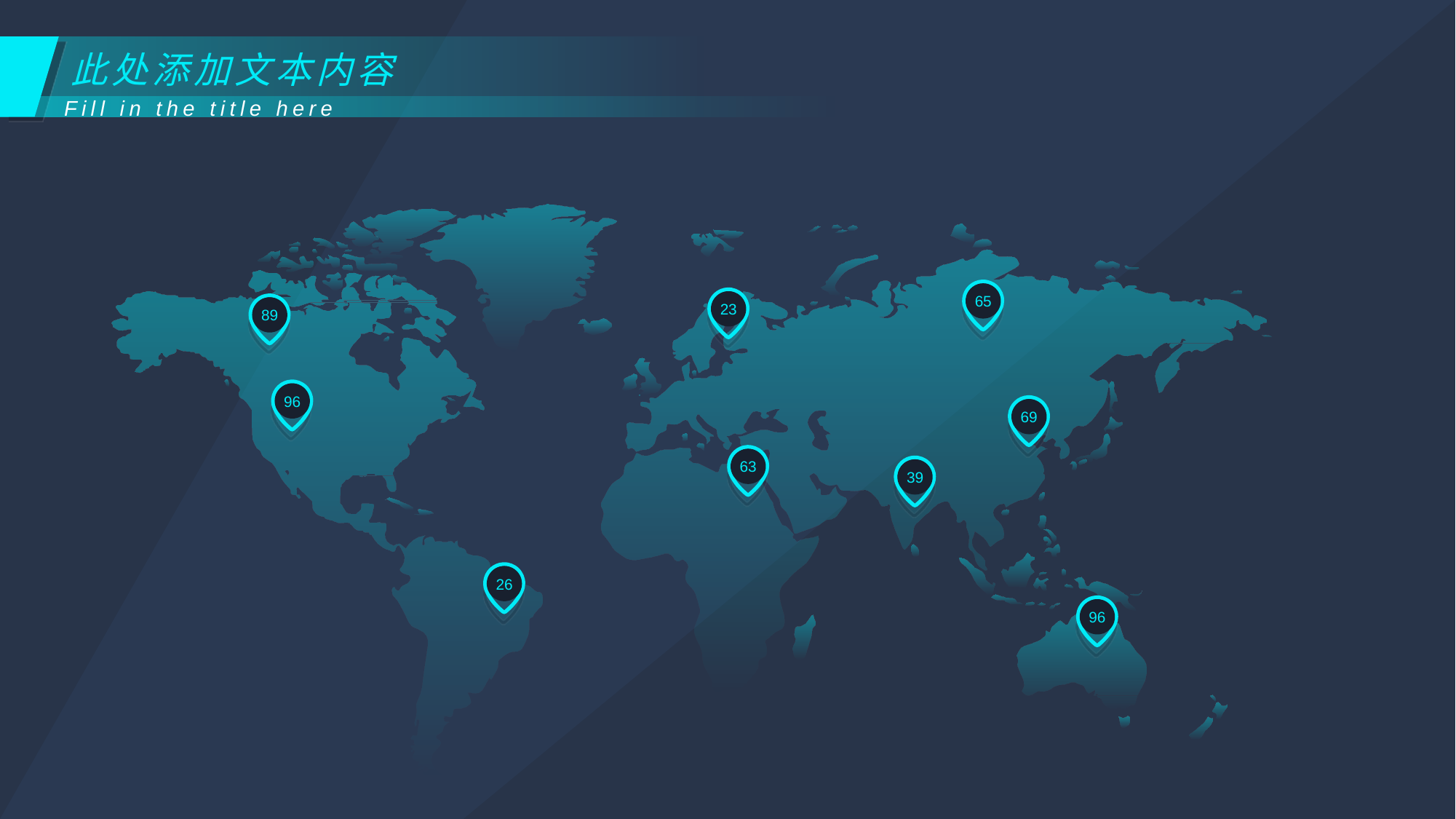

此处添加文本内容
Fill in the title here

65

23

89

96

69

63

39

26

96